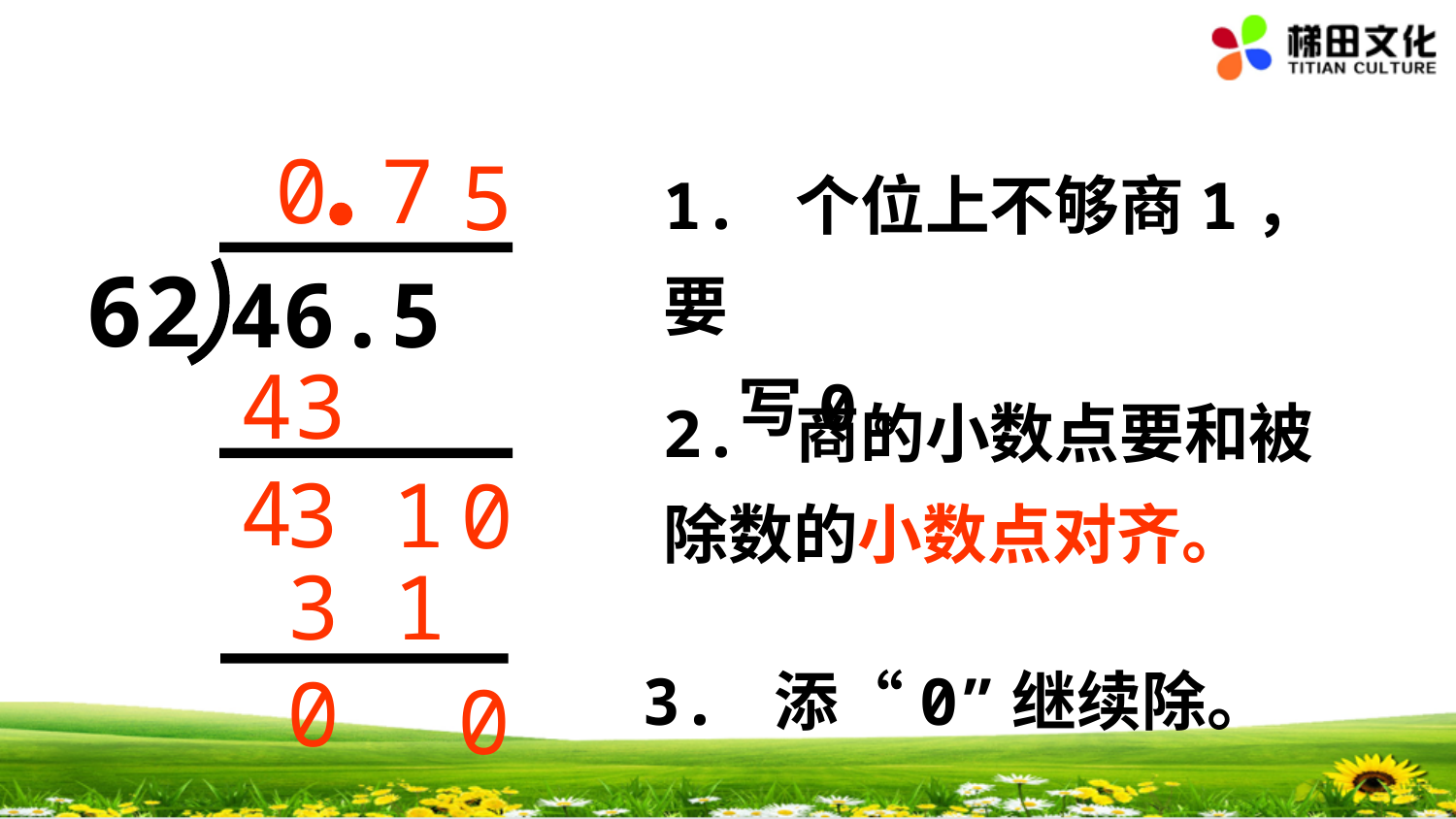

0
7
5

62

46.5
43 4
3 1

0
3 1 0
0

1. 个位上不够商1，要
    写0。
2. 商的小数点要和被除数的小数点对齐。
3. 添“0”继续除。